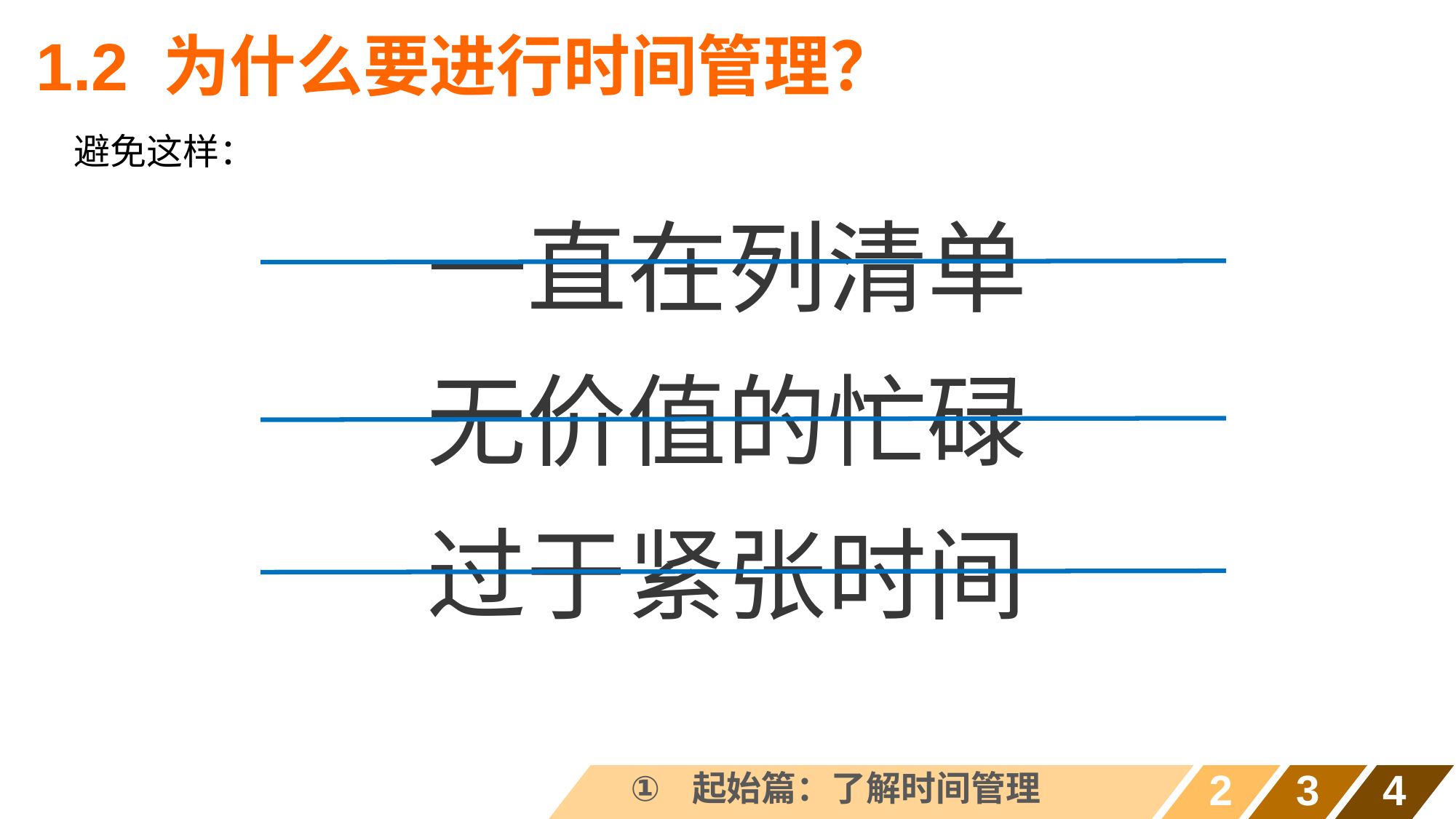

# 1.2 为什么要进行时间管理？
避免这样：
一直在列清单
无价值的忙碌
过于紧张时间
起始篇：了解时间管理
2
3
4